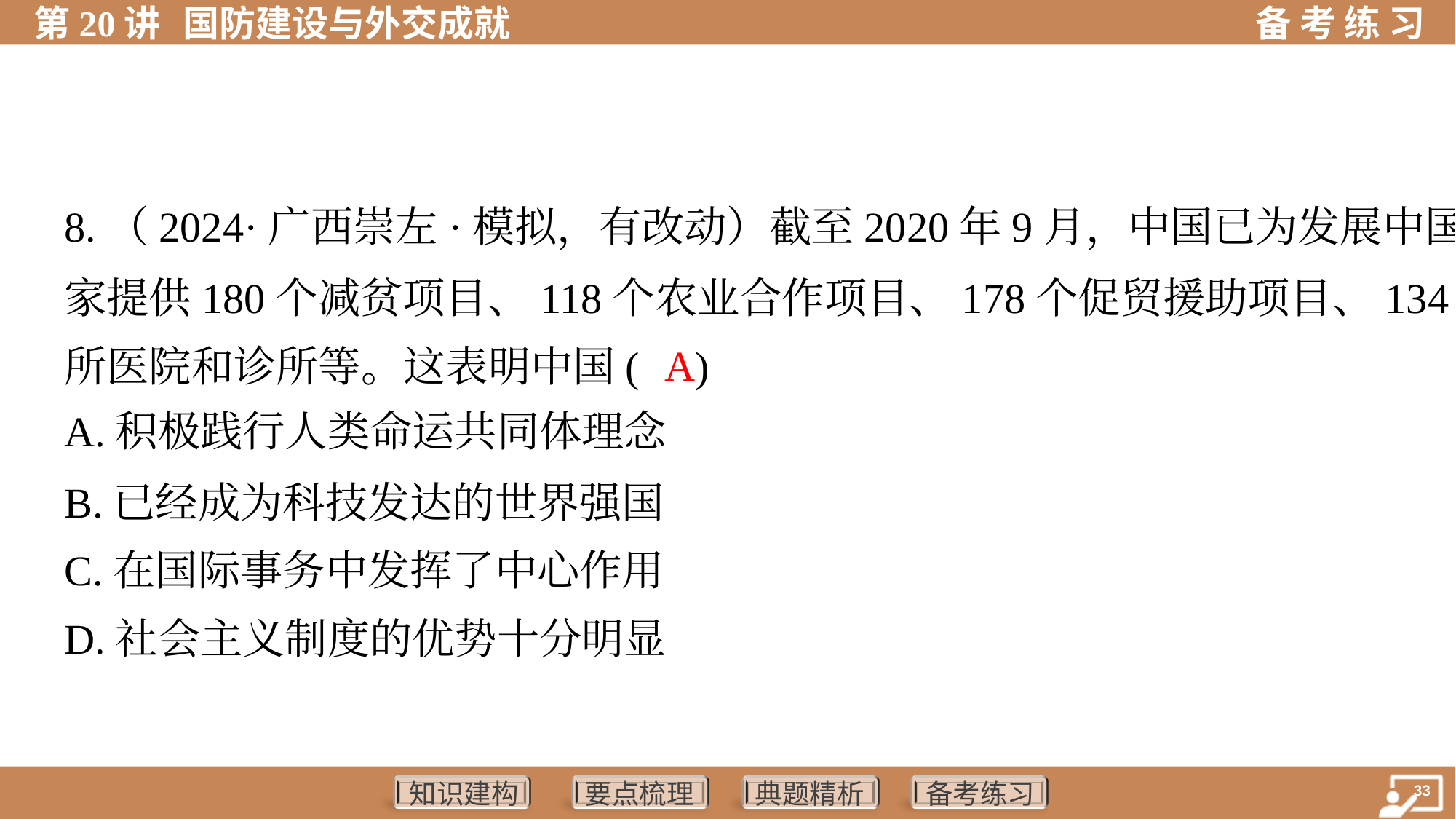

8.（2024·广西崇左·模拟，有改动）截至2020年9月，中国已为发展中国
家提供180个减贫项目、118个农业合作项目、178个促贸援助项目、134
所医院和诊所等。这表明中国(     )
A
A.积极践行人类命运共同体理念
B.已经成为科技发达的世界强国
C.在国际事务中发挥了中心作用
D.社会主义制度的优势十分明显